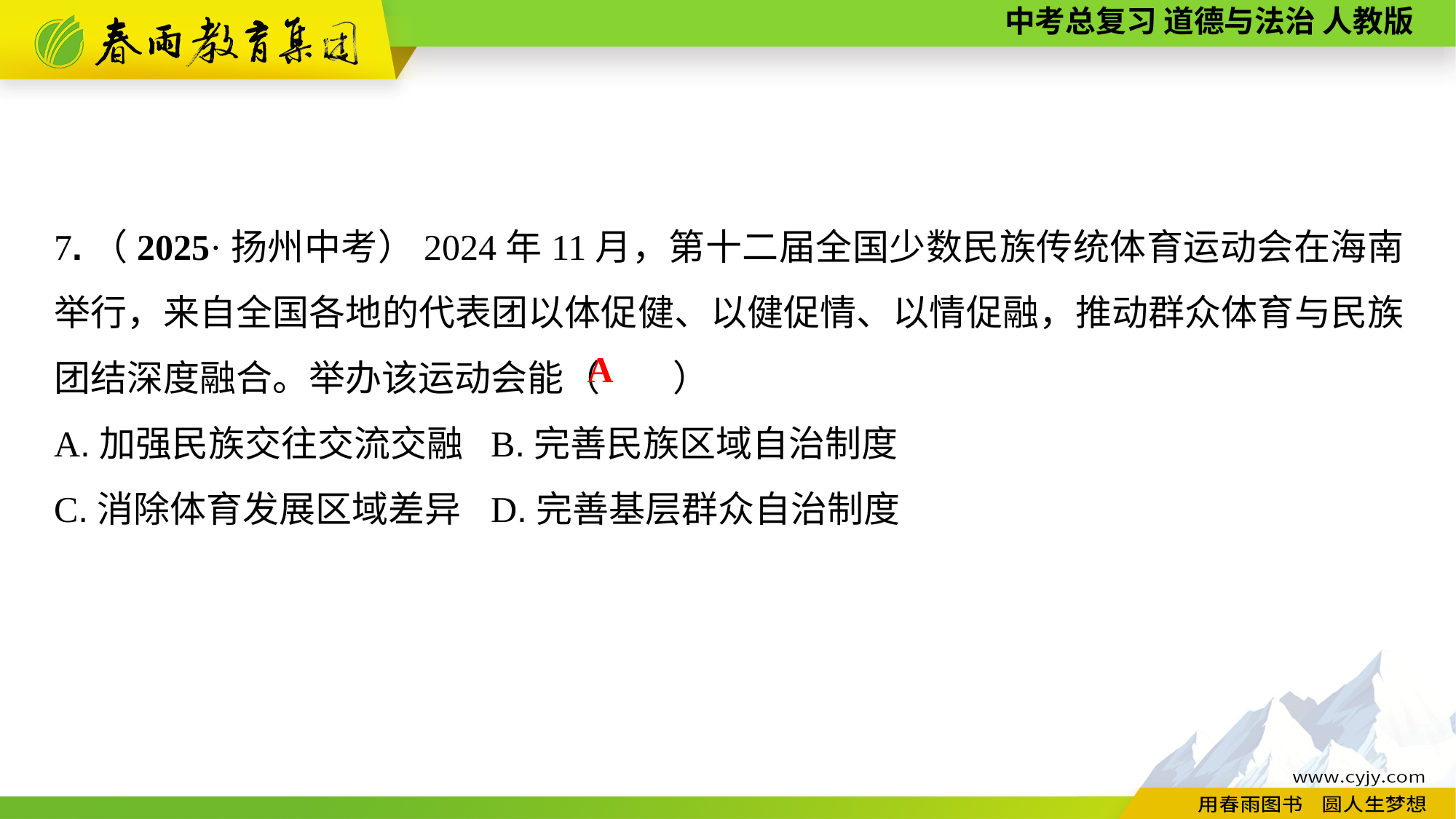

7.（2025·扬州中考）2024年11月，第十二届全国少数民族传统体育运动会在海南举行，来自全国各地的代表团以体促健、以健促情、以情促融，推动群众体育与民族团结深度融合。举办该运动会能（　　）
A.加强民族交往交流交融	B.完善民族区域自治制度
C.消除体育发展区域差异	D.完善基层群众自治制度
A